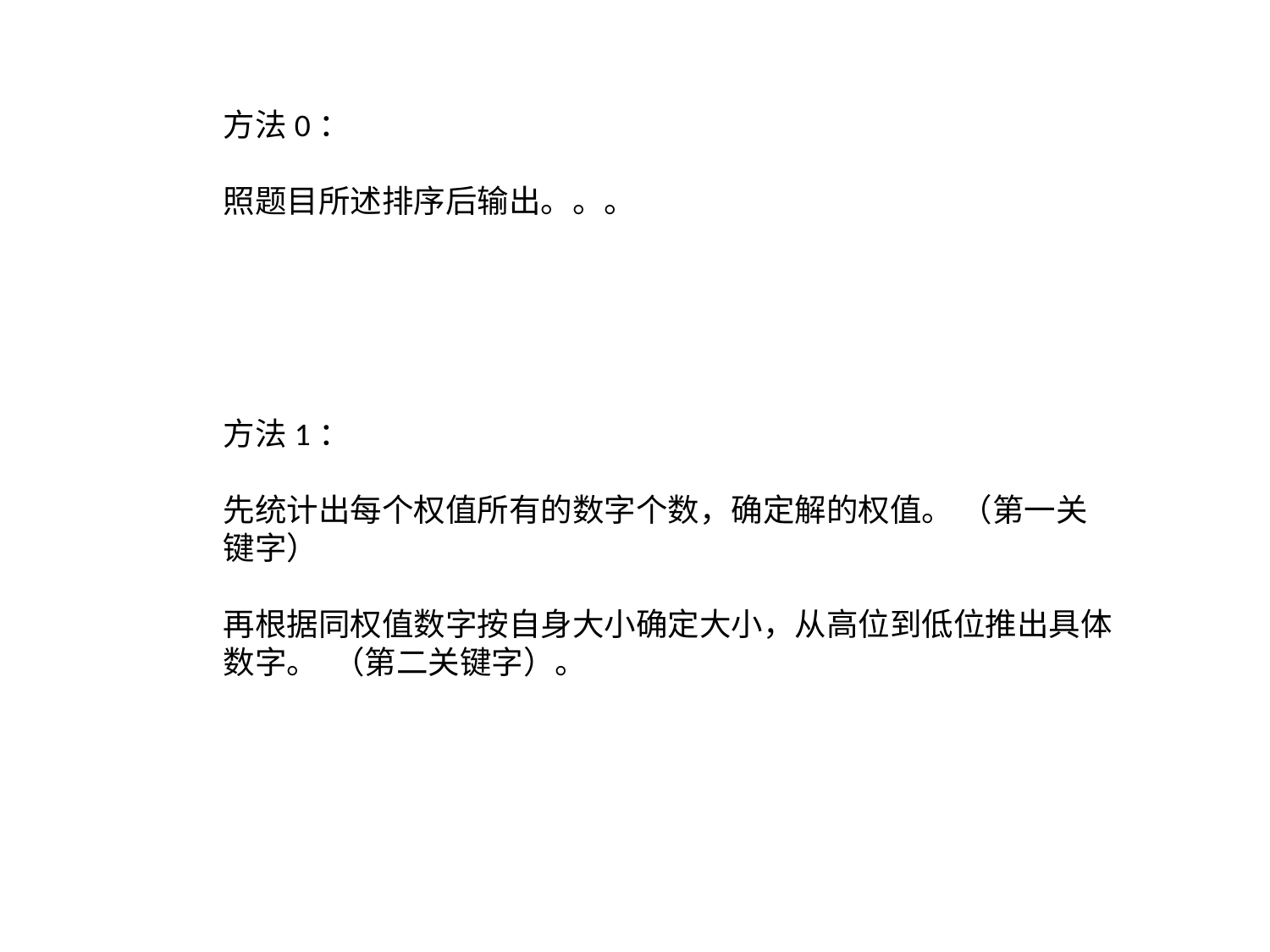

方法0：

照题目所述排序后输出。。。
方法1：

先统计出每个权值所有的数字个数，确定解的权值。 （第一关键字）

再根据同权值数字按自身大小确定大小，从高位到低位推出具体数字。  （第二关键字）。